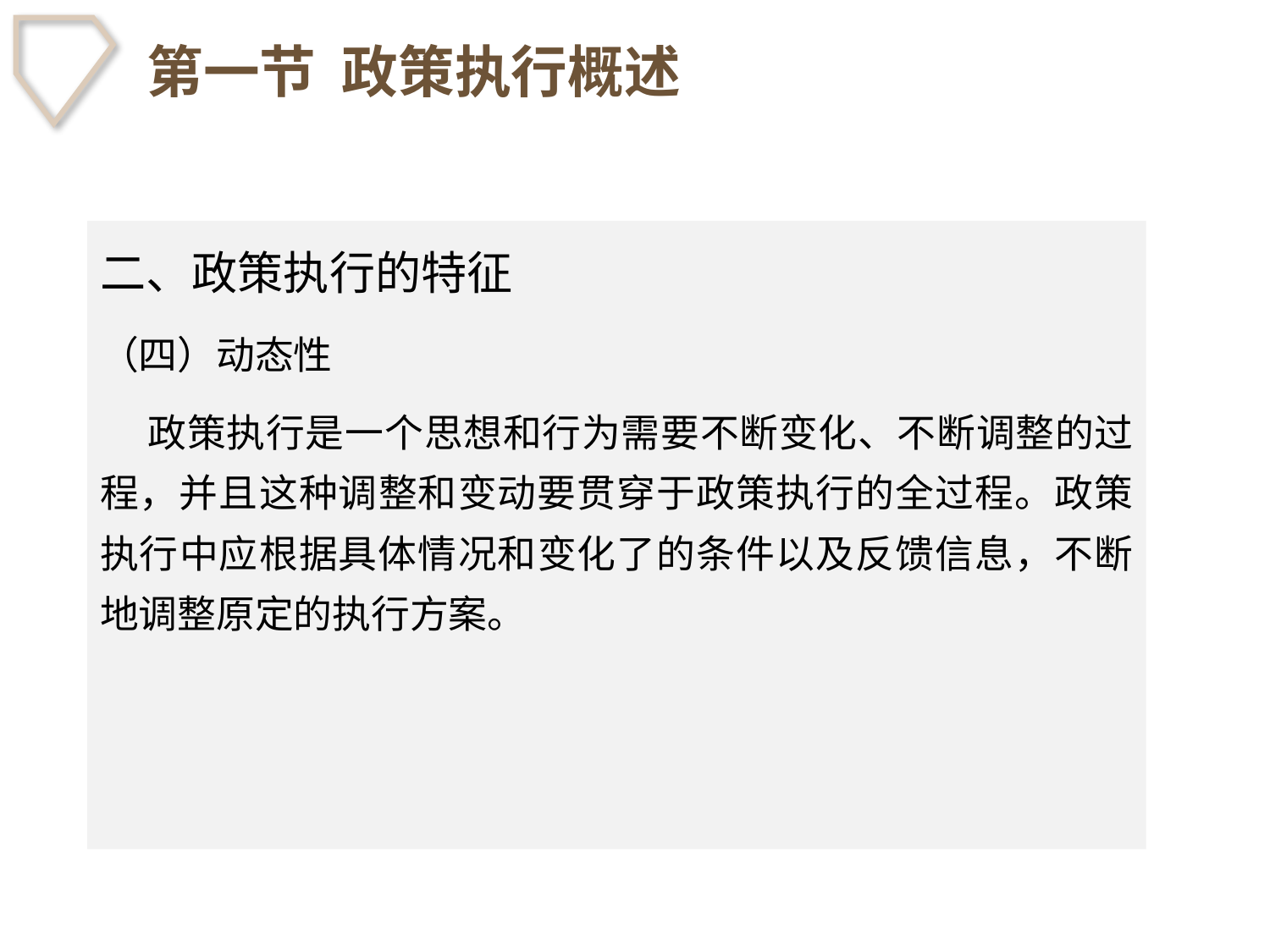

# 第一节  政策执行概述
二、政策执行的特征
（四）动态性
    政策执行是一个思想和行为需要不断变化、不断调整的过程，并且这种调整和变动要贯穿于政策执行的全过程。政策执行中应根据具体情况和变化了的条件以及反馈信息，不断地调整原定的执行方案。